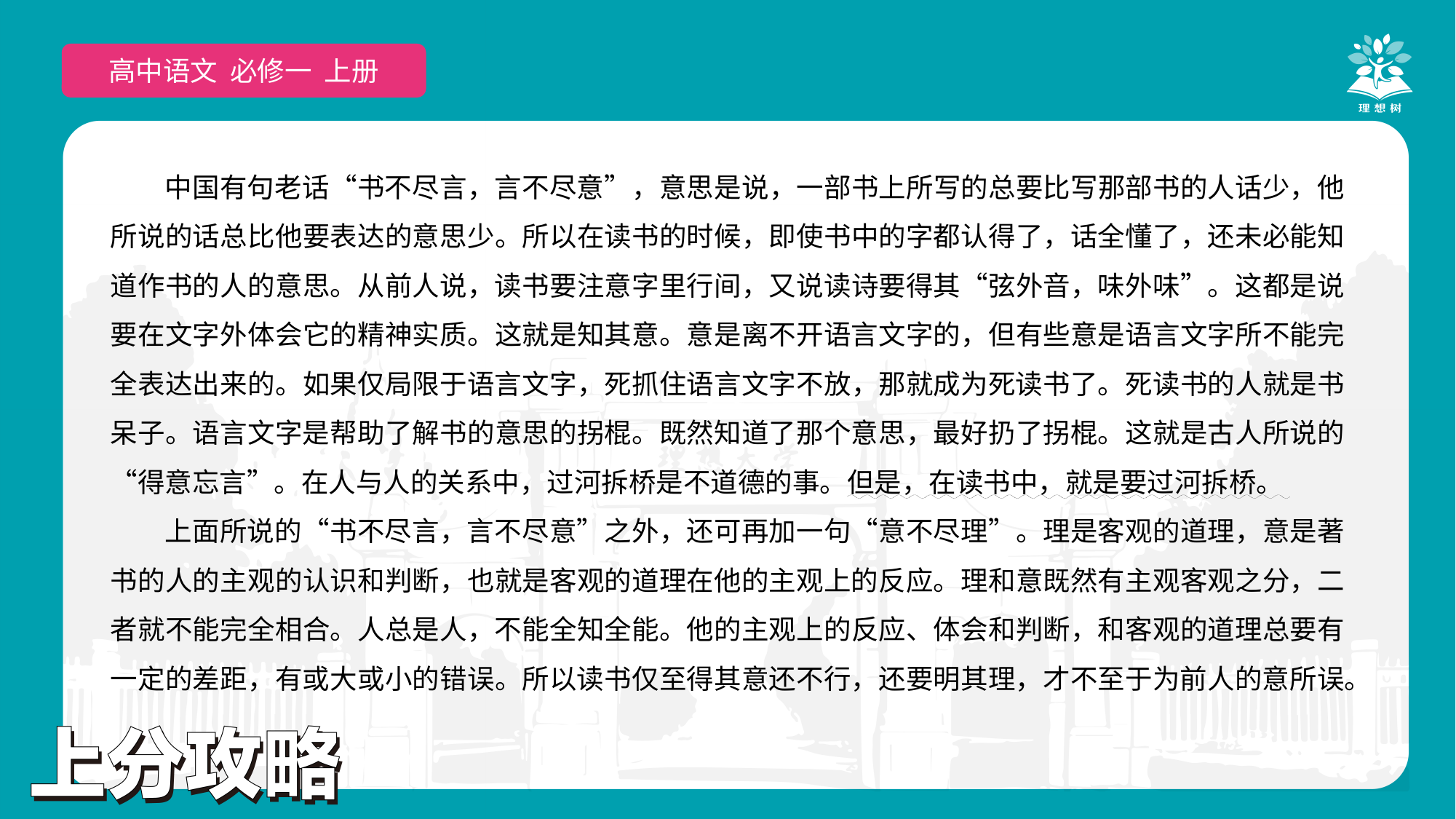

高中语文  必修一  上册
中国有句老话“书不尽言，言不尽意”，意思是说，一部书上所写的总要比写那部书的人话少，他所说的话总比他要表达的意思少。所以在读书的时候，即使书中的字都认得了，话全懂了，还未必能知道作书的人的意思。从前人说，读书要注意字里行间，又说读诗要得其“弦外音，味外味”。这都是说要在文字外体会它的精神实质。这就是知其意。意是离不开语言文字的，但有些意是语言文字所不能完全表达出来的。如果仅局限于语言文字，死抓住语言文字不放，那就成为死读书了。死读书的人就是书呆子。语言文字是帮助了解书的意思的拐棍。既然知道了那个意思，最好扔了拐棍。这就是古人所说的“得意忘言”。在人与人的关系中，过河拆桥是不道德的事。但是，在读书中，就是要过河拆桥。
上面所说的“书不尽言，言不尽意”之外，还可再加一句“意不尽理”。理是客观的道理，意是著书的人的主观的认识和判断，也就是客观的道理在他的主观上的反应。理和意既然有主观客观之分，二者就不能完全相合。人总是人，不能全知全能。他的主观上的反应、体会和判断，和客观的道理总要有一定的差距，有或大或小的错误。所以读书仅至得其意还不行，还要明其理，才不至于为前人的意所误。